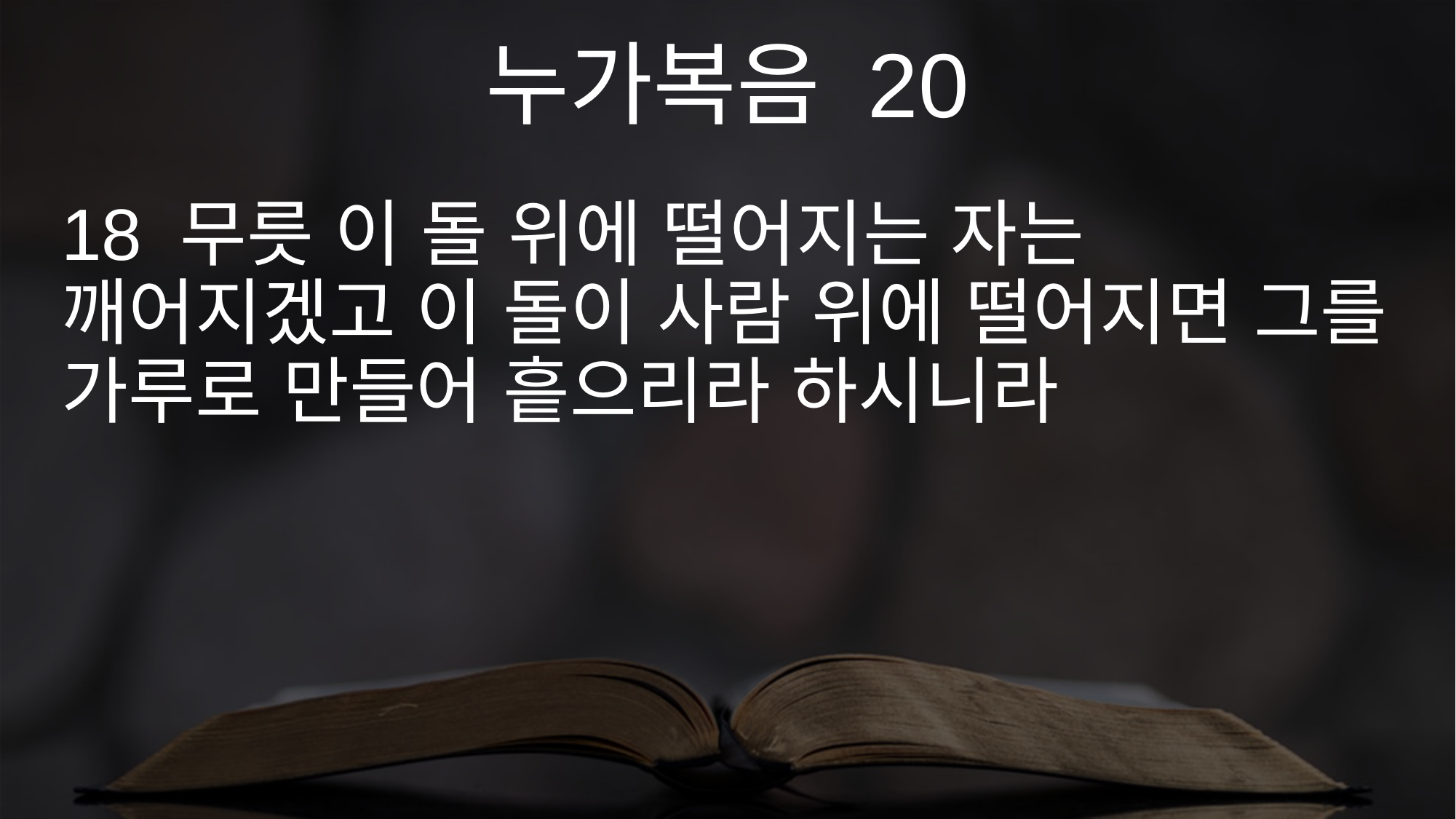

누가복음 20
18 무릇 이 돌 위에 떨어지는 자는 깨어지겠고 이 돌이 사람 위에 떨어지면 그를 가루로 만들어 흩으리라 하시니라